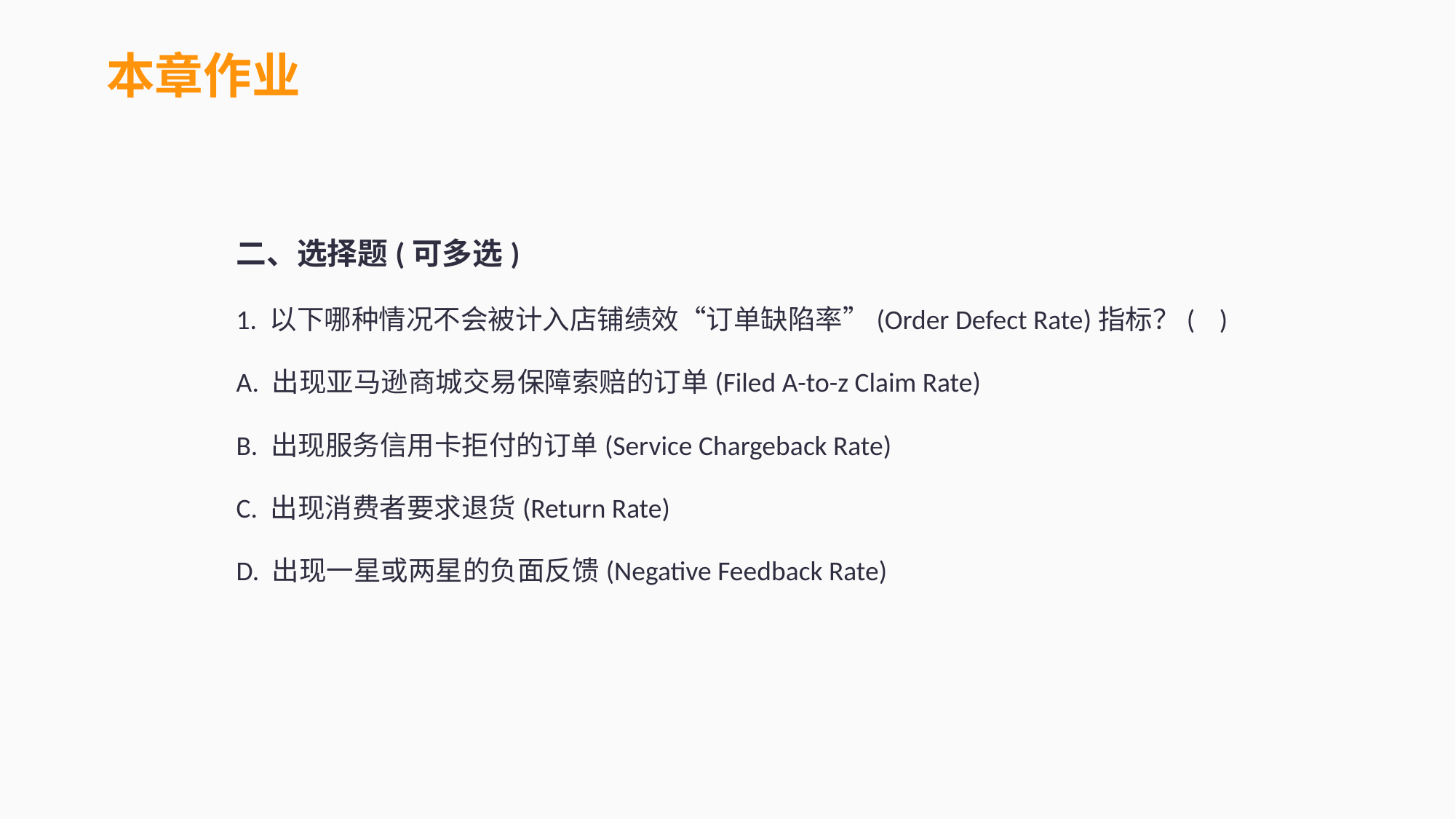

本章作业
二、选择题(可多选)
1. 以下哪种情况不会被计入店铺绩效“订单缺陷率”(Order Defect Rate)指标？(    )
A. 出现亚马逊商城交易保障索赔的订单(Filed A-to-z Claim Rate)
B. 出现服务信用卡拒付的订单(Service Chargeback Rate)
C. 出现消费者要求退货(Return Rate)
D. 出现一星或两星的负面反馈(Negative Feedback Rate)